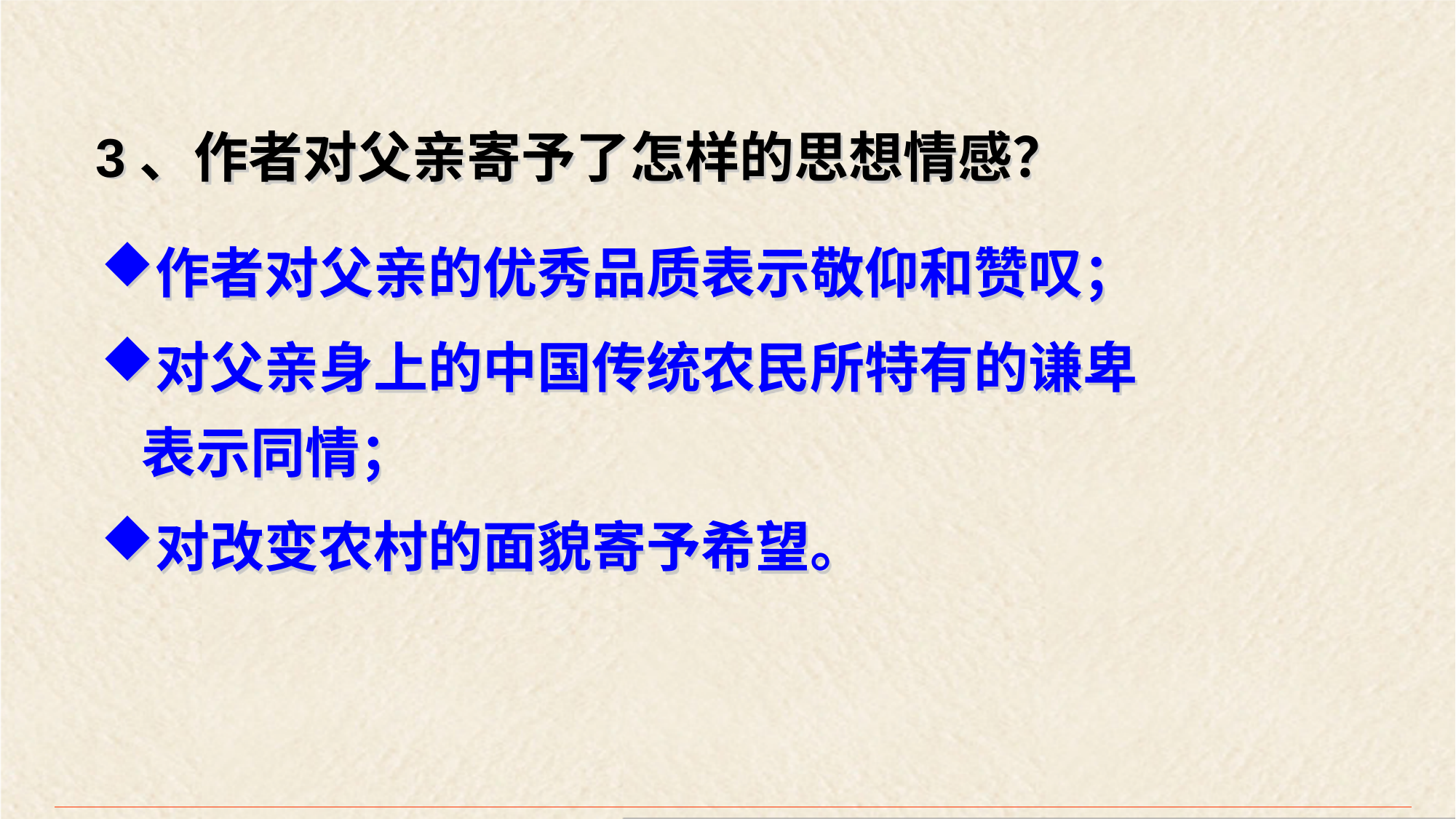

3、作者对父亲寄予了怎样的思想情感？
作者对父亲的优秀品质表示敬仰和赞叹；
对父亲身上的中国传统农民所特有的谦卑表示同情；
对改变农村的面貌寄予希望。